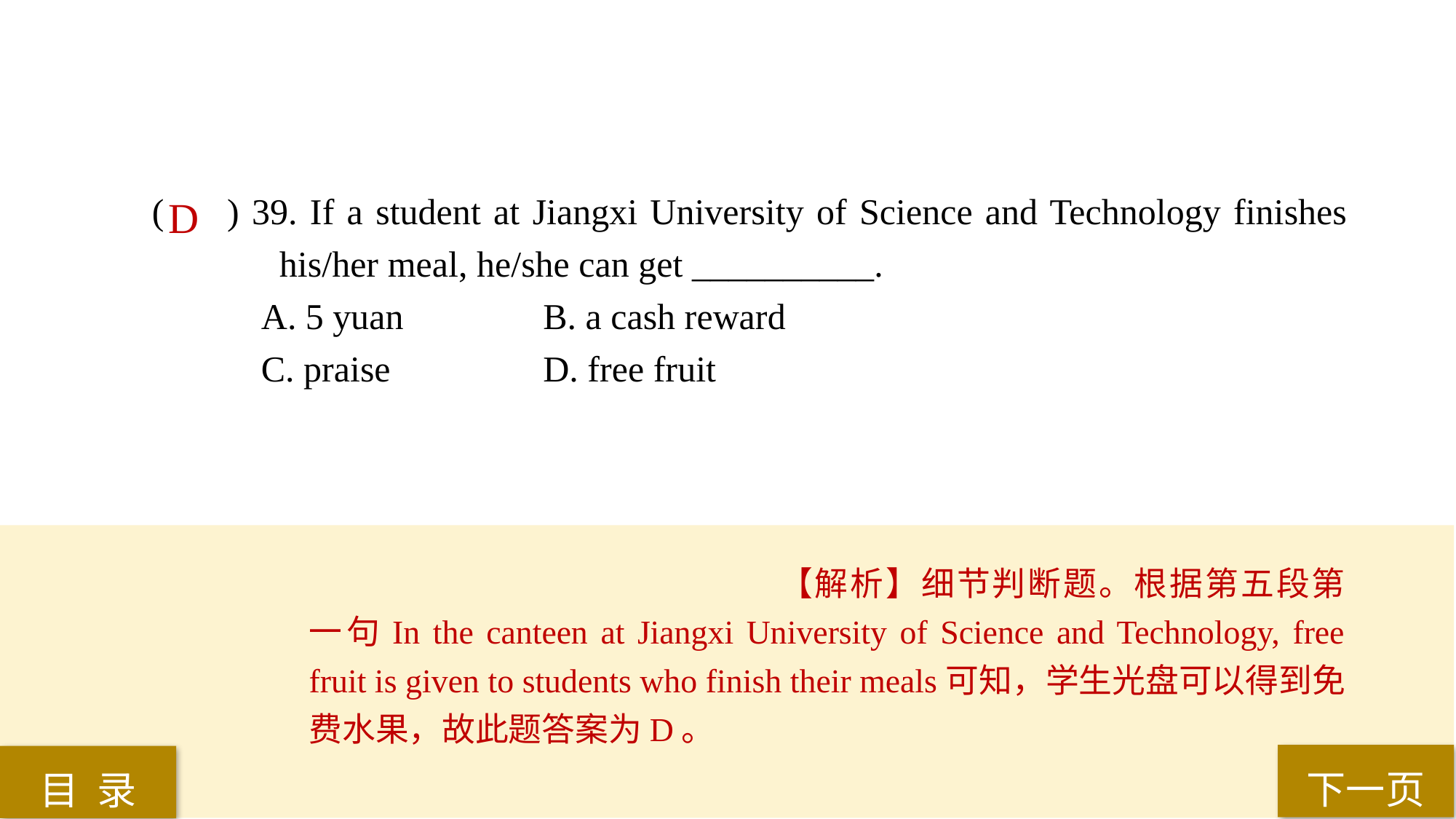

(     ) 39. If a student at Jiangxi University of Science and Technology finishes 	  his/her meal, he/she can get __________.
A. 5 yuan		 B. a cash reward
C. praise		 D. free fruit
D
【解析】细节判断题。根据第五段第一句In the canteen at Jiangxi University of Science and Technology, free fruit is given to students who finish their meals可知，学生光盘可以得到免费水果，故此题答案为D。